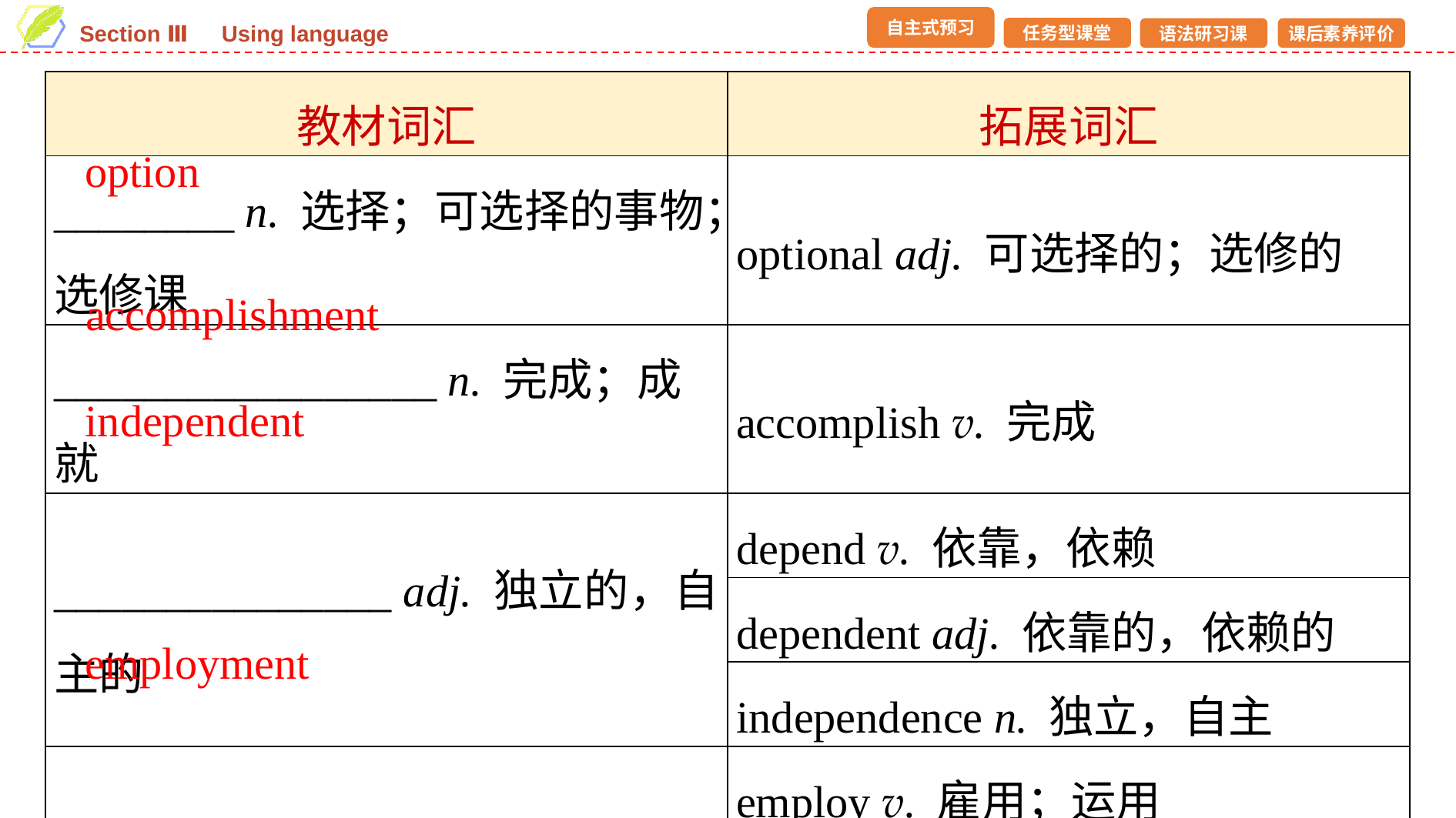

| 教材词汇 | 拓展词汇 |
| --- | --- |
| \_\_\_\_\_\_\_\_ n. 选择；可选择的事物；选修课 | optional adj. 可选择的；选修的 |
| \_\_\_\_\_\_\_\_\_\_\_\_\_\_\_\_\_ n. 完成；成就 | accomplish v. 完成 |
| \_\_\_\_\_\_\_\_\_\_\_\_\_\_\_ adj. 独立的，自主的 | depend v. 依靠，依赖 |
|  | dependent adj. 依靠的，依赖的 |
|  | independence n. 独立，自主 |
| \_\_\_\_\_\_\_\_\_\_\_\_\_ n. 就业；雇用 | employ v. 雇用；运用 |
|  | employer n. 雇主 |
|  | employee n. 雇员 |
option
accomplishment
independent
employment